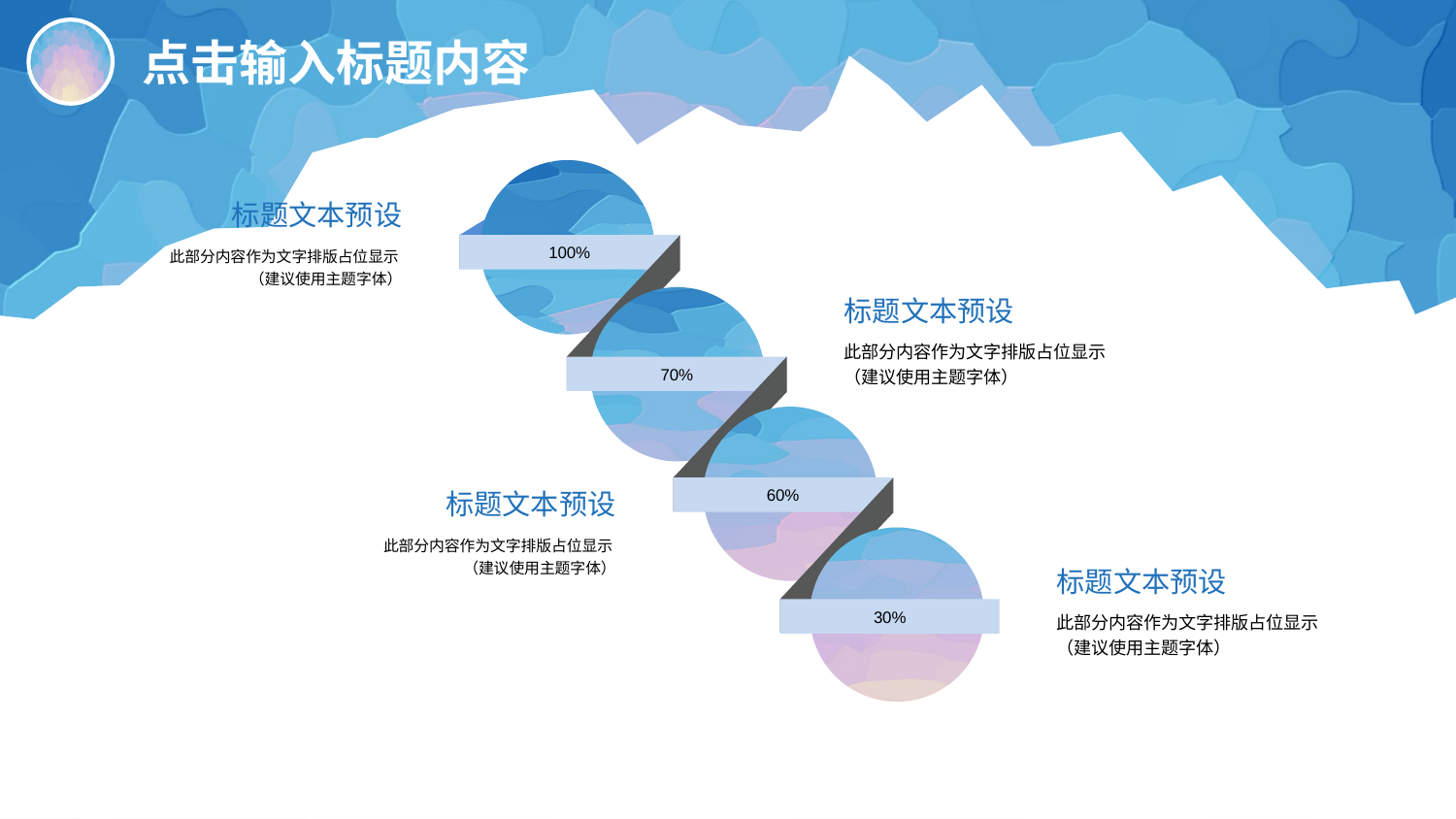

点击输入标题内容

100%

70%

60%

30%
标题文本预设
此部分内容作为文字排版占位显示
（建议使用主题字体）
标题文本预设
此部分内容作为文字排版占位显示
（建议使用主题字体）
标题文本预设
此部分内容作为文字排版占位显示
（建议使用主题字体）
标题文本预设
此部分内容作为文字排版占位显示
（建议使用主题字体）